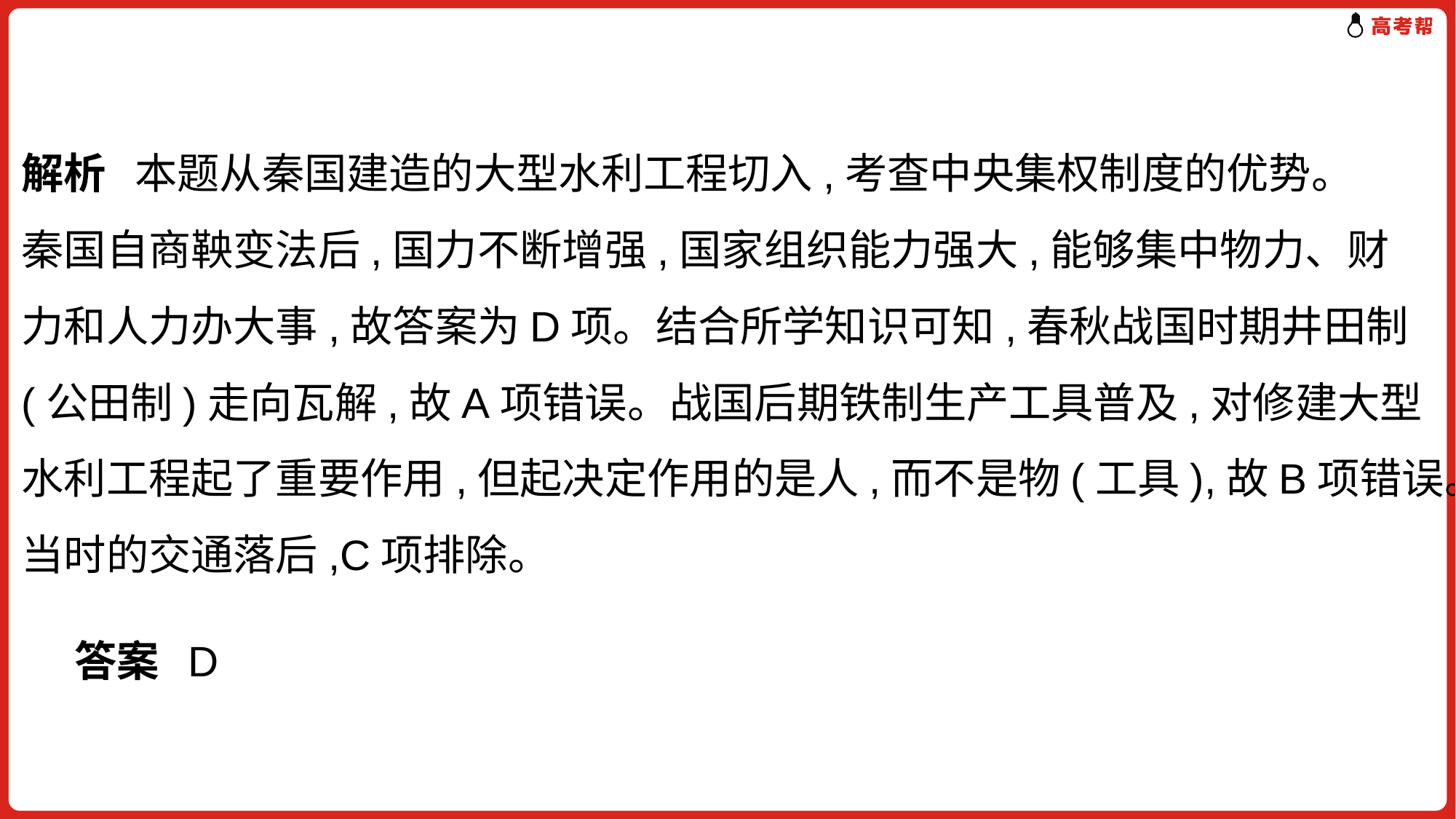

解析   本题从秦国建造的大型水利工程切入,考查中央集权制度的优势。
秦国自商鞅变法后,国力不断增强,国家组织能力强大,能够集中物力、财
力和人力办大事,故答案为D项。结合所学知识可知,春秋战国时期井田制
(公田制)走向瓦解,故A项错误。战国后期铁制生产工具普及,对修建大型
水利工程起了重要作用,但起决定作用的是人,而不是物(工具),故B项错误。
当时的交通落后,C项排除。
答案  D